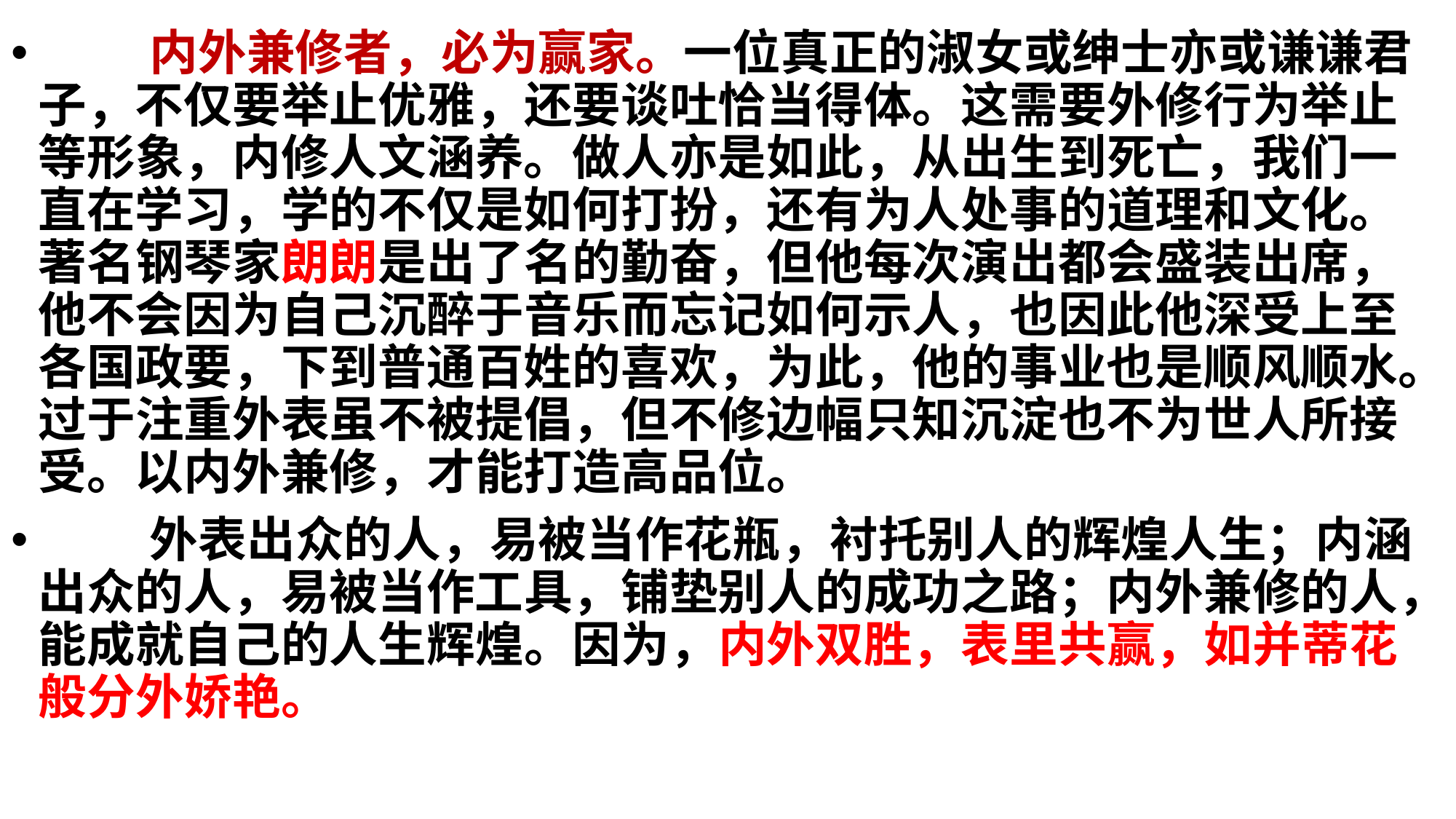

内外兼修者，必为赢家。一位真正的淑女或绅士亦或谦谦君子，不仅要举止优雅，还要谈吐恰当得体。这需要外修行为举止等形象，内修人文涵养。做人亦是如此，从出生到死亡，我们一直在学习，学的不仅是如何打扮，还有为人处事的道理和文化。著名钢琴家朗朗是出了名的勤奋，但他每次演出都会盛装出席，他不会因为自己沉醉于音乐而忘记如何示人，也因此他深受上至各国政要，下到普通百姓的喜欢，为此，他的事业也是顺风顺水。过于注重外表虽不被提倡，但不修边幅只知沉淀也不为世人所接受。以内外兼修，才能打造高品位。
         外表出众的人，易被当作花瓶，衬托别人的辉煌人生；内涵出众的人，易被当作工具，铺垫别人的成功之路；内外兼修的人，能成就自己的人生辉煌。因为，内外双胜，表里共赢，如并蒂花般分外娇艳。

#